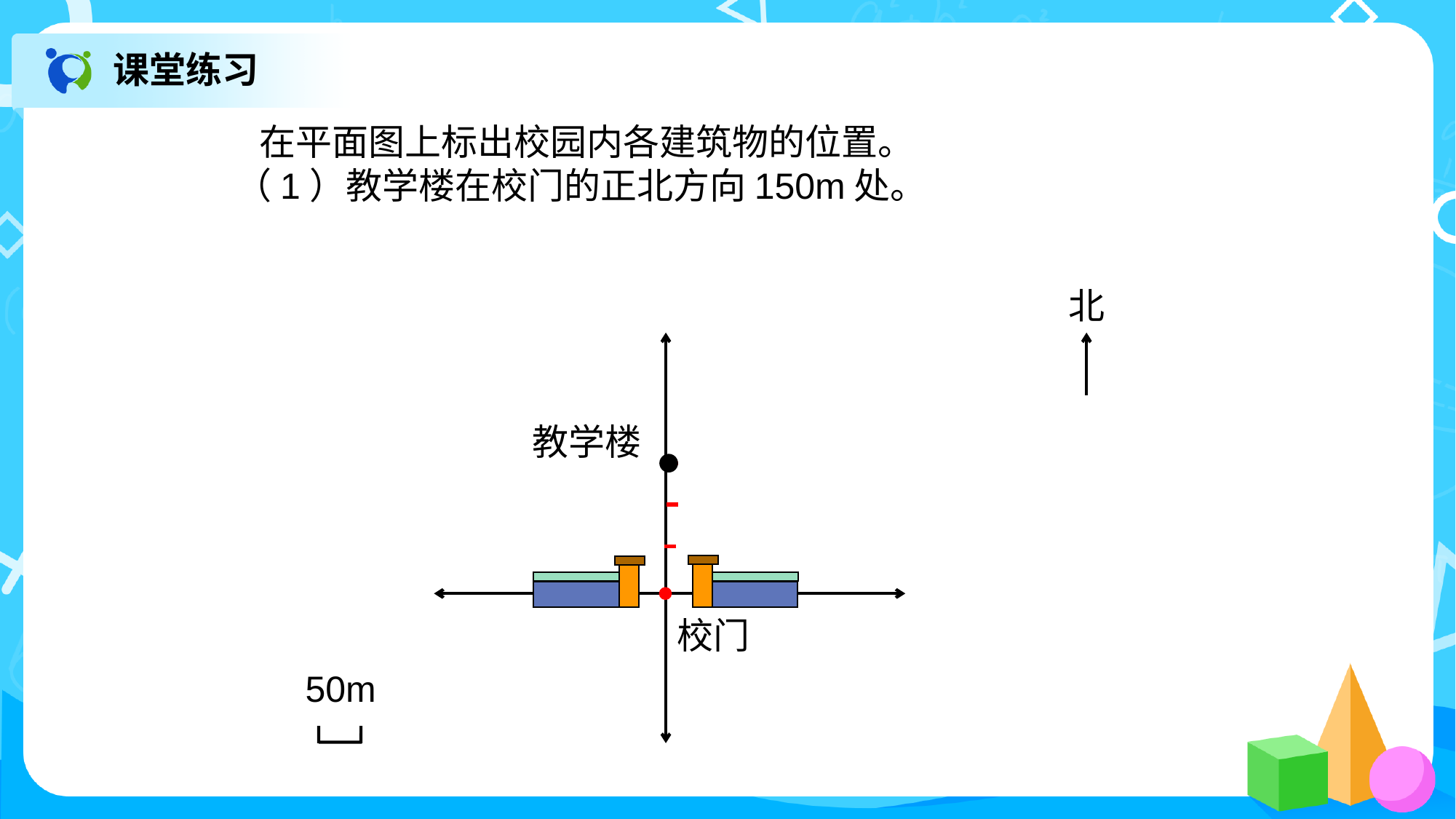

课堂练习
     在平面图上标出校园内各建筑物的位置。
  （1）教学楼在校门的正北方向150m处。
北
教学楼

校门
50m